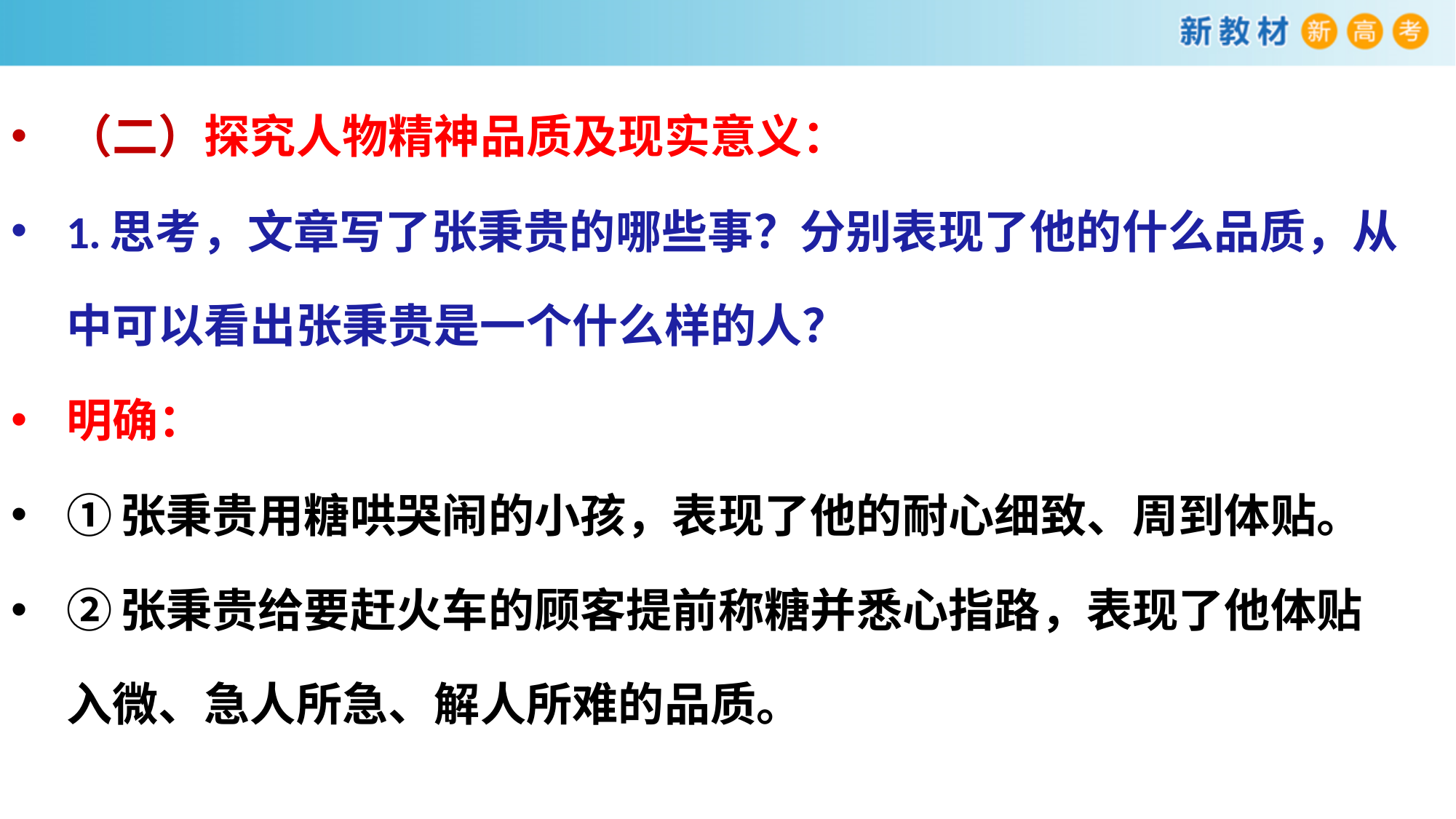

（二）探究人物精神品质及现实意义：
1.思考，文章写了张秉贵的哪些事？分别表现了他的什么品质，从中可以看出张秉贵是一个什么样的人？
明确：
①张秉贵用糖哄哭闹的小孩，表现了他的耐心细致、周到体贴。
②张秉贵给要赶火车的顾客提前称糖并悉心指路，表现了他体贴入微、急人所急、解人所难的品质。